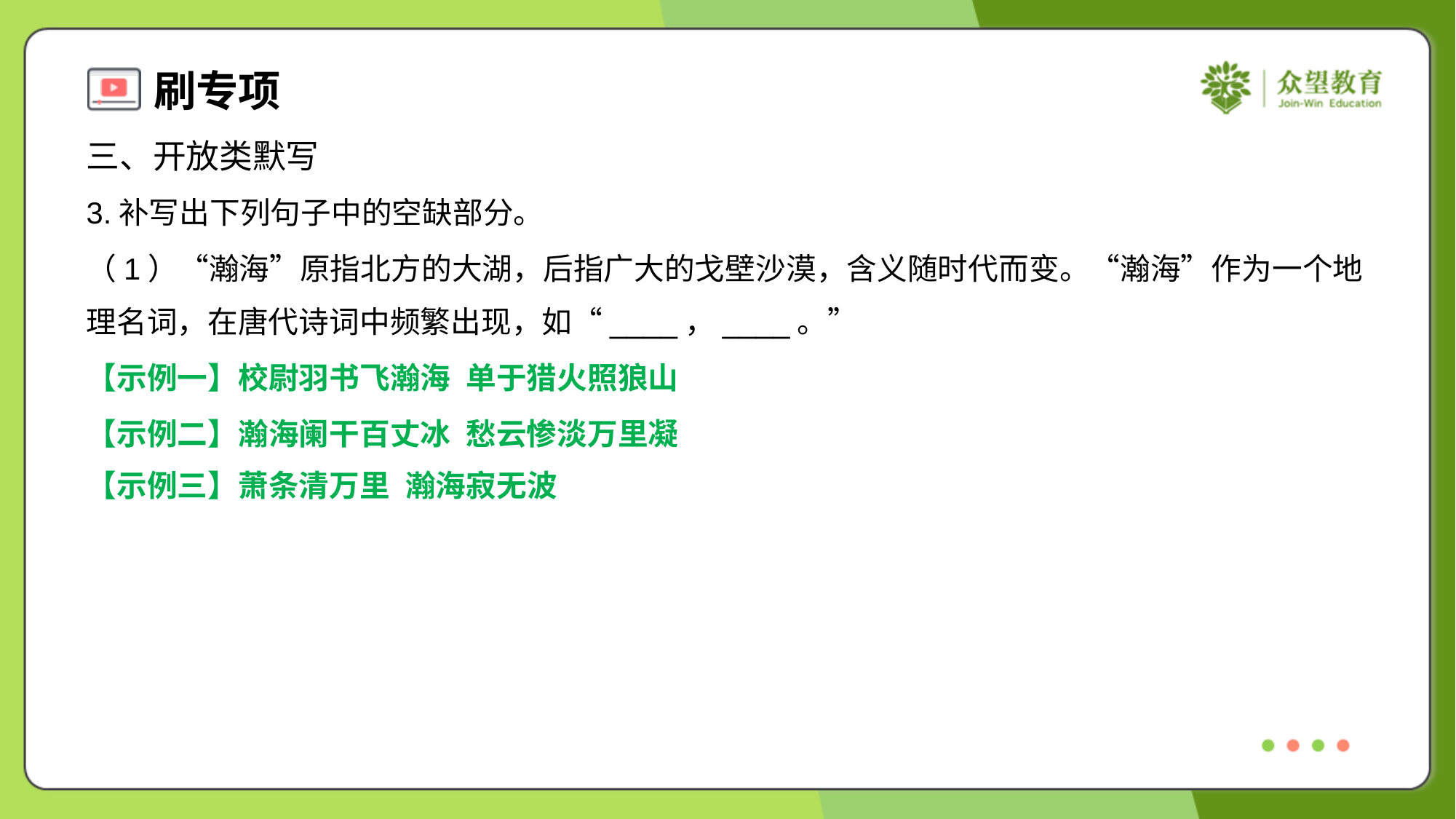

三、开放类默写
3.补写出下列句子中的空缺部分。
（1）“瀚海”原指北方的大湖，后指广大的戈壁沙漠，含义随时代而变。“瀚海”作为一个地
理名词，在唐代诗词中频繁出现，如“____，____。”
【示例一】校尉羽书飞瀚海  单于猎火照狼山
【示例二】瀚海阑干百丈冰  愁云惨淡万里凝
【示例三】萧条清万里  瀚海寂无波